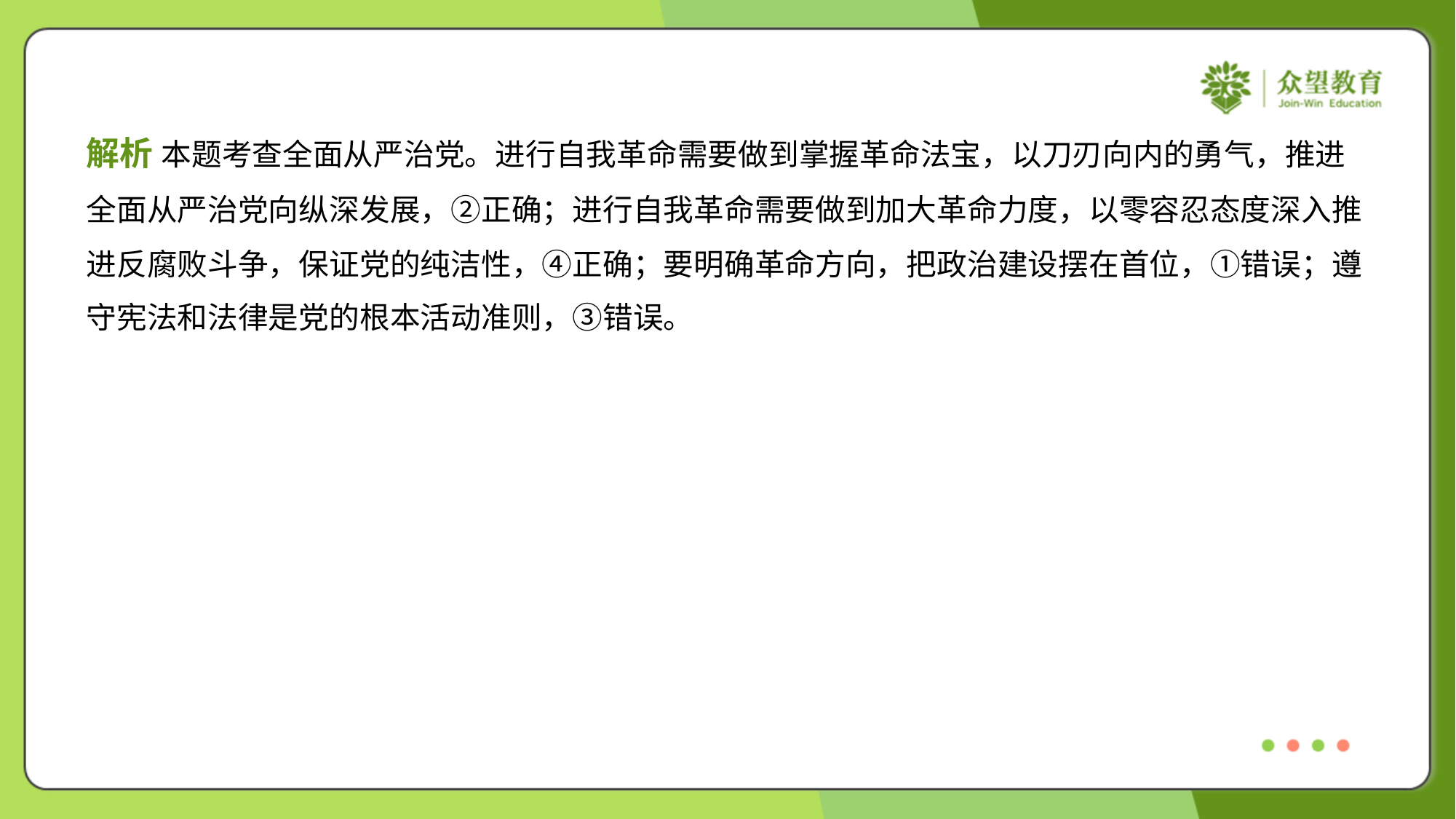

解析 本题考查全面从严治党。进行自我革命需要做到掌握革命法宝，以刀刃向内的勇气，推进
全面从严治党向纵深发展，②正确；进行自我革命需要做到加大革命力度，以零容忍态度深入推
进反腐败斗争，保证党的纯洁性，④正确；要明确革命方向，把政治建设摆在首位，①错误；遵
守宪法和法律是党的根本活动准则，③错误。